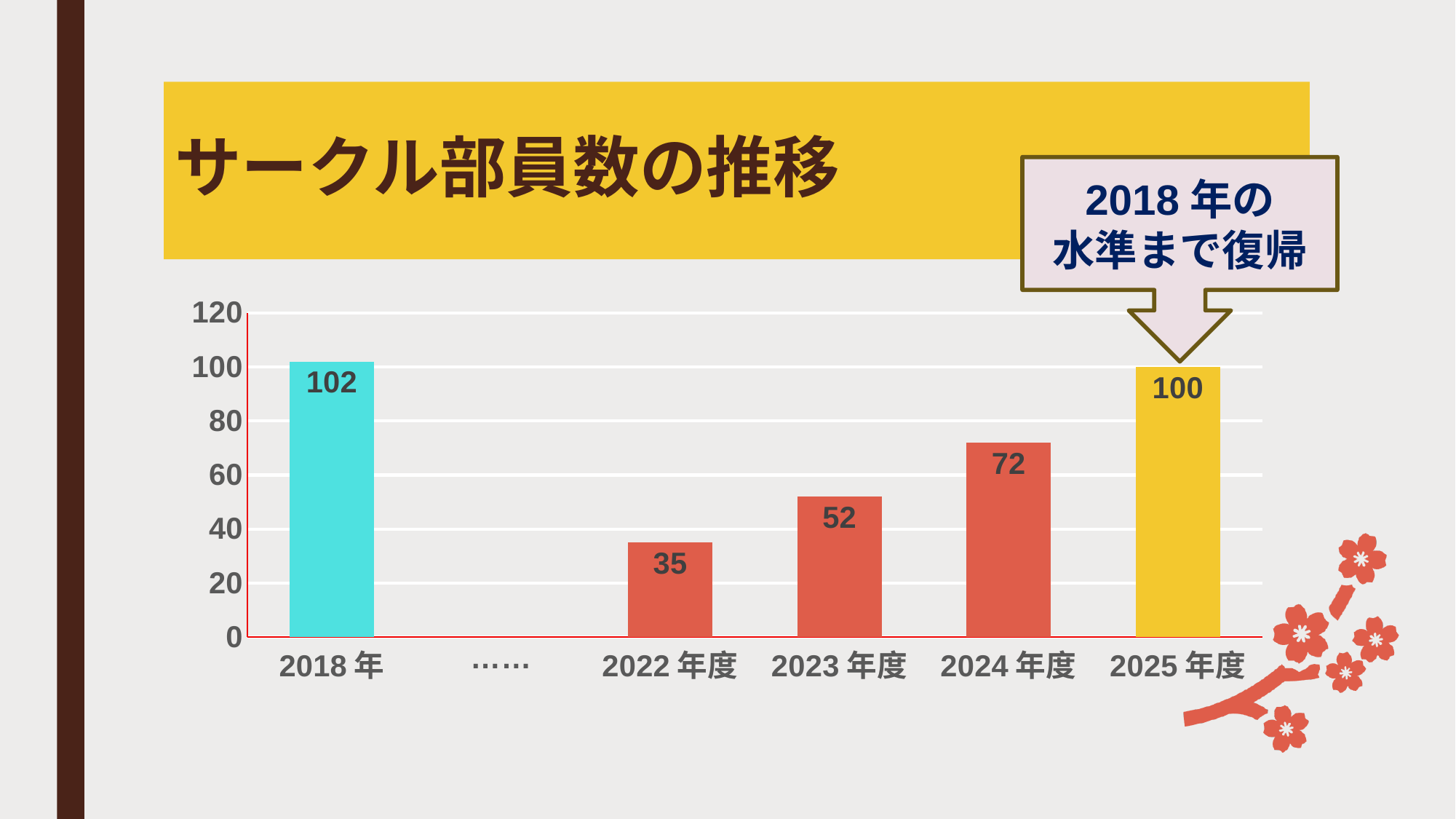

# サークル部員数の推移
2018年の
水準まで復帰

### Chart

| Category | 部員数 |
|---|---|
| 2018年 | 102.0 |
| …… | None |
| 2022年度 | 35.0 |
| 2023年度 | 52.0 |
| 2024年度 | 72.0 |
| 2025年度 | 100.0 |